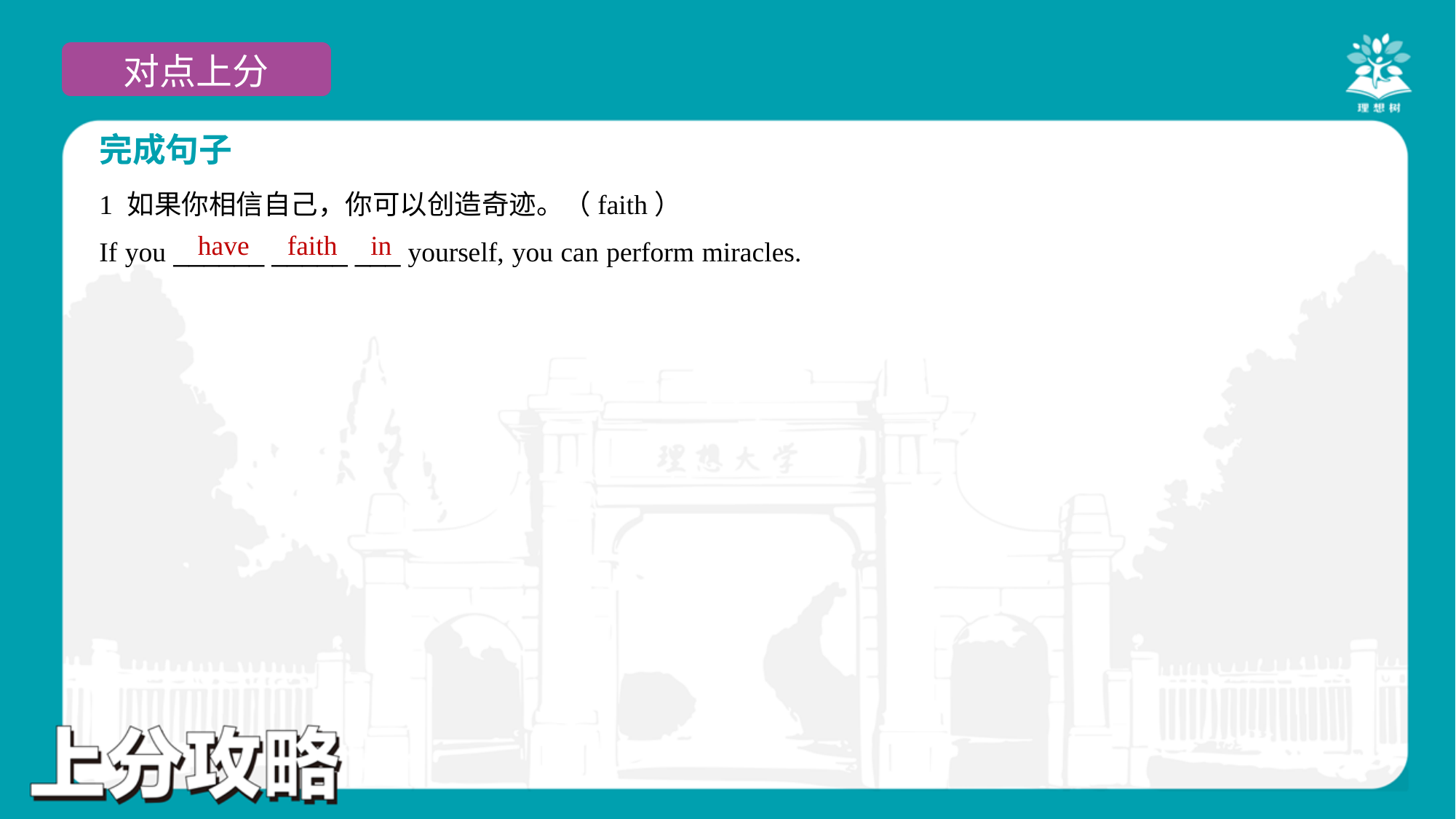

完成句子
1 如果你相信自己，你可以创造奇迹。（faith）
If you ______ _____ ___ yourself, you can perform miracles.
have
faith
in